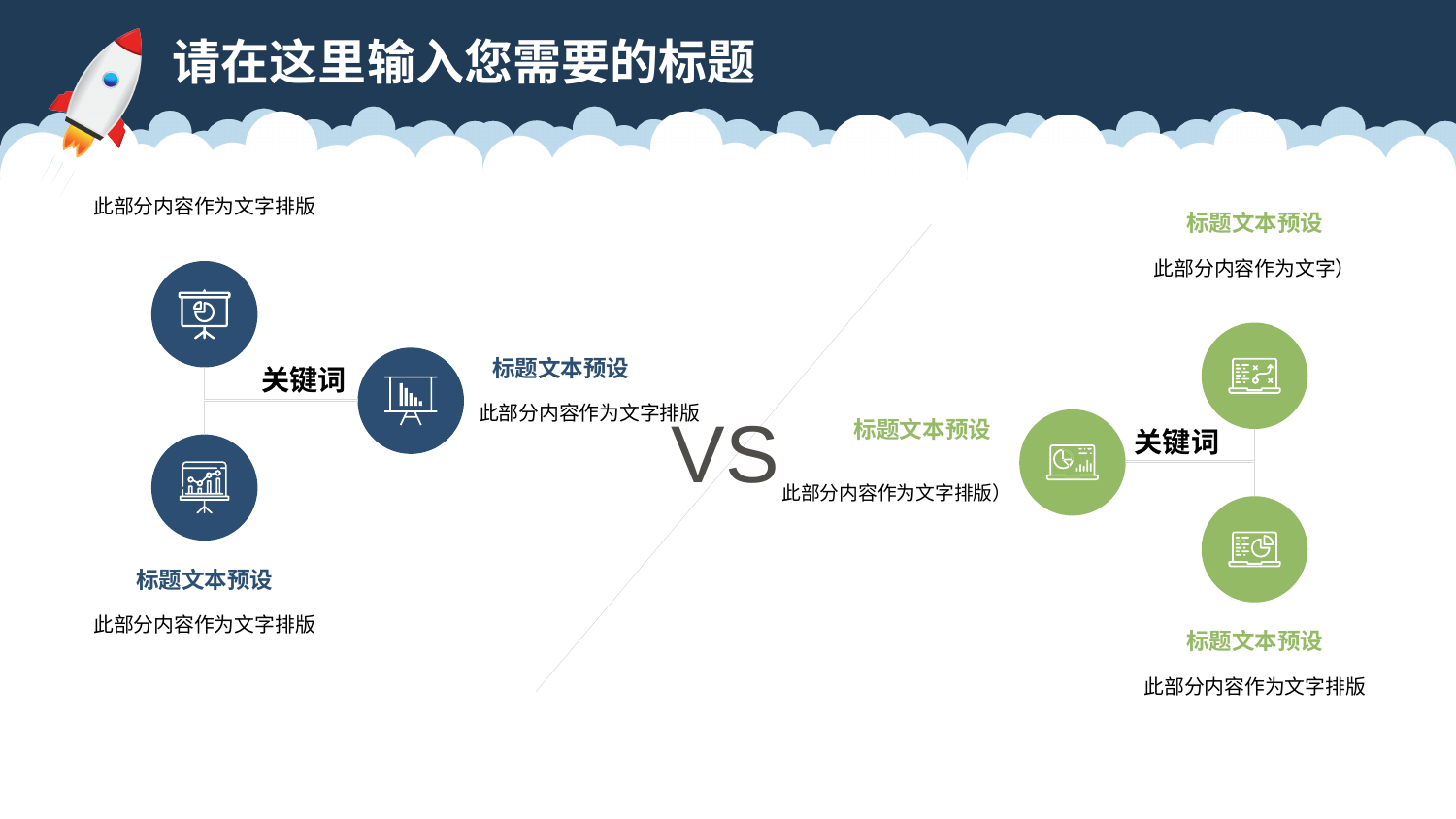

请在这里输入您需要的标题
此部分内容作为文字排版
标题文本预设
此部分内容作为文字）

标题文本预设
此部分内容作为文字排版
关键词

VS
标题文本预设
此部分内容作为文字排版）

关键词

标题文本预设
此部分内容作为文字排版
标题文本预设
此部分内容作为文字排版